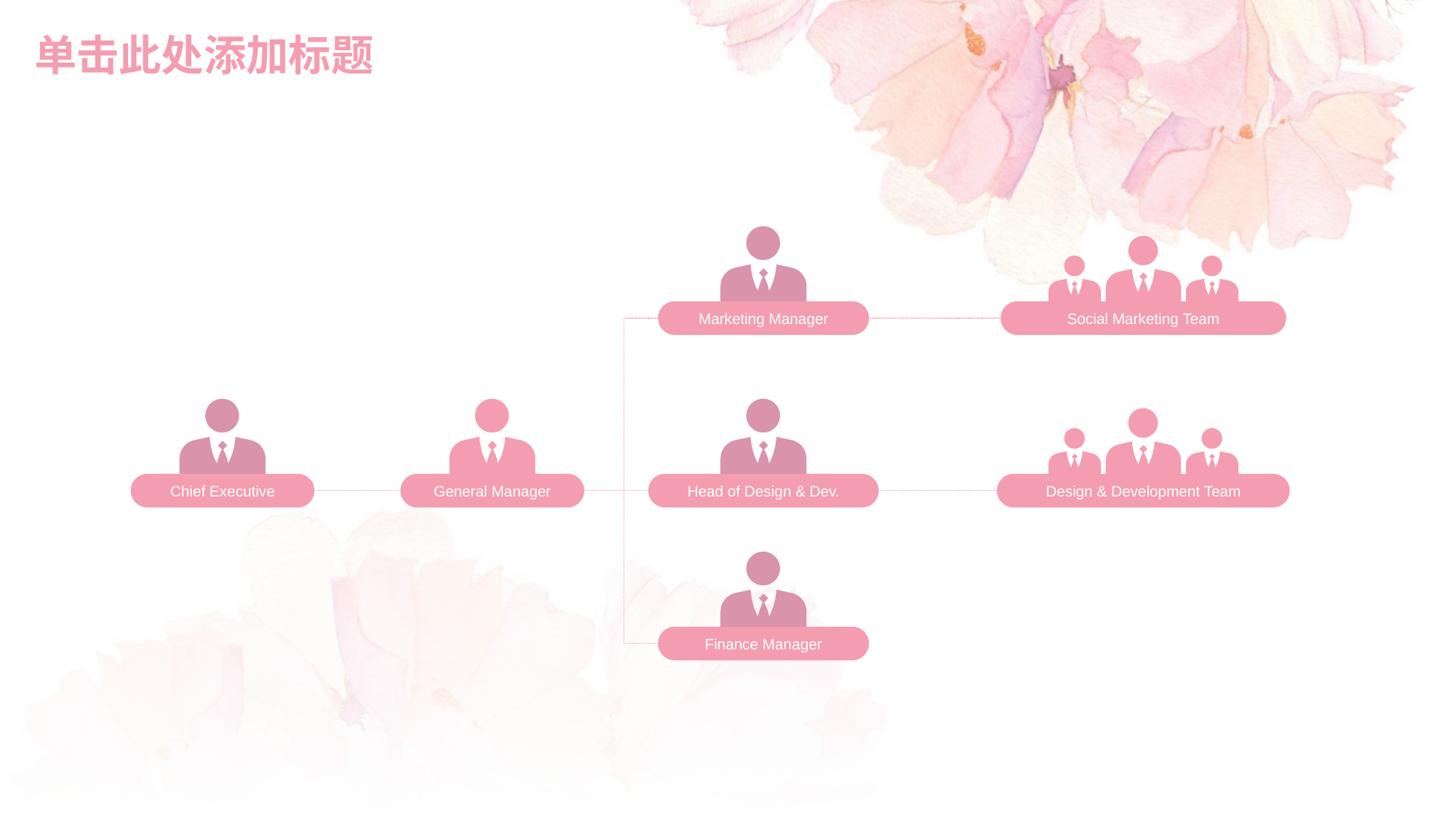

# 单击此处添加标题

Marketing Manager

Head of Design & Dev.

Finance Manager

Social Marketing Team

Design & Development Team

Chief Executive

General Manager